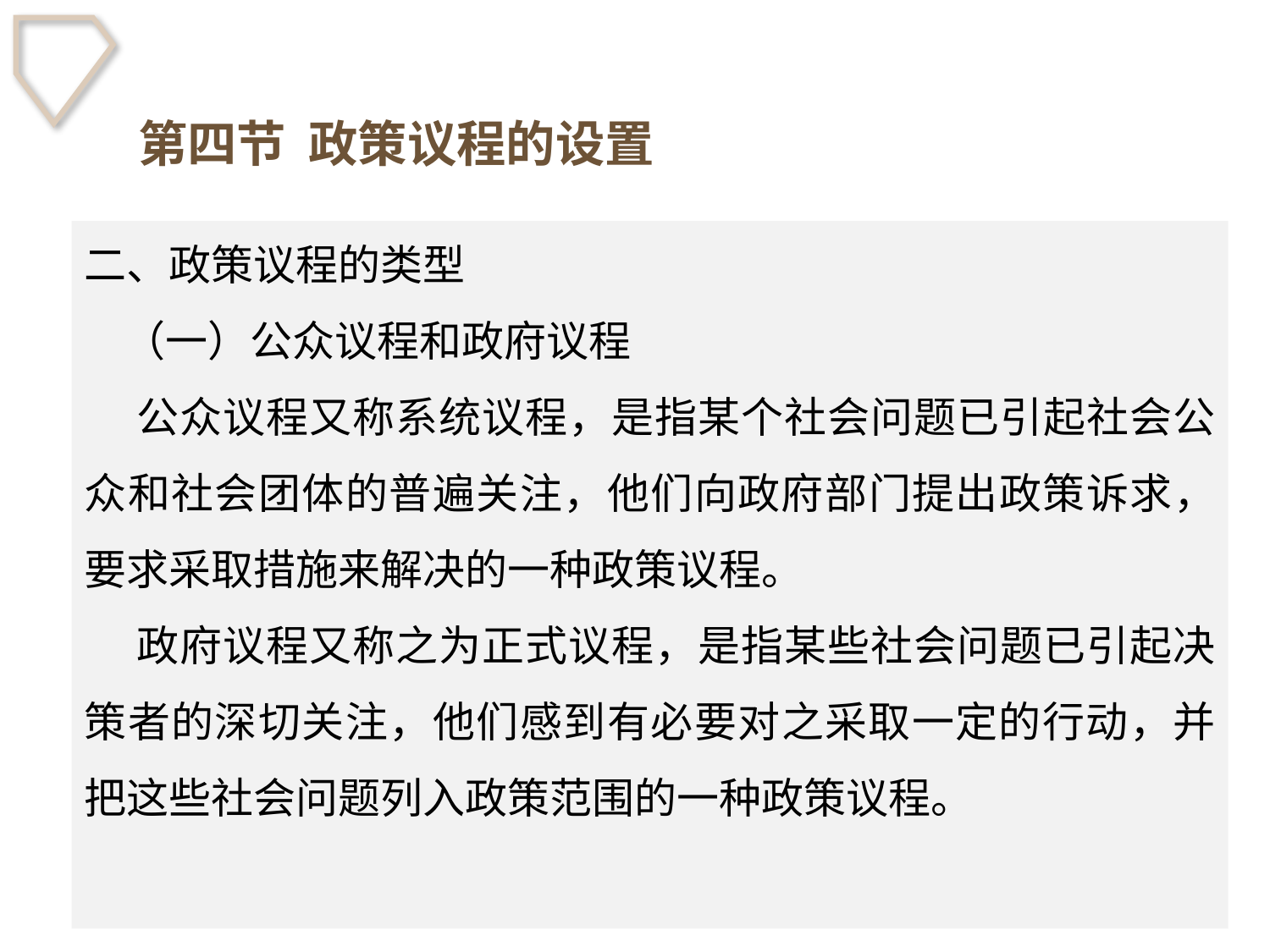

第四节  政策议程的设置
二、政策议程的类型
   （一）公众议程和政府议程
    公众议程又称系统议程，是指某个社会问题已引起社会公众和社会团体的普遍关注，他们向政府部门提出政策诉求，要求采取措施来解决的一种政策议程。
    政府议程又称之为正式议程，是指某些社会问题已引起决策者的深切关注，他们感到有必要对之采取一定的行动，并把这些社会问题列入政策范围的一种政策议程。